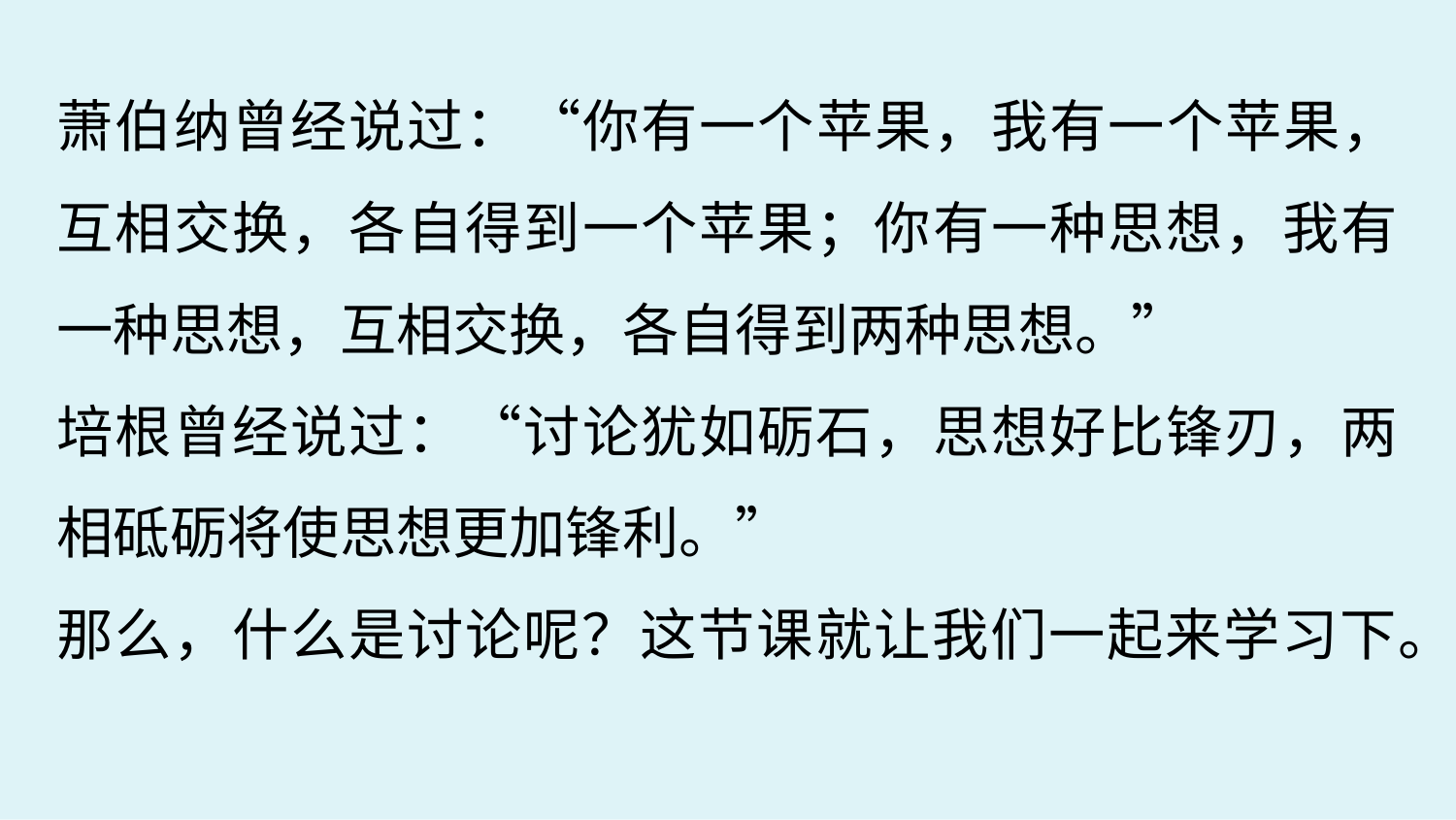

萧伯纳曾经说过：“你有一个苹果，我有一个苹果，互相交换，各自得到一个苹果；你有一种思想，我有一种思想，互相交换，各自得到两种思想。”
培根曾经说过：“讨论犹如砺石，思想好比锋刃，两相砥砺将使思想更加锋利。”
那么，什么是讨论呢？这节课就让我们一起来学习下。